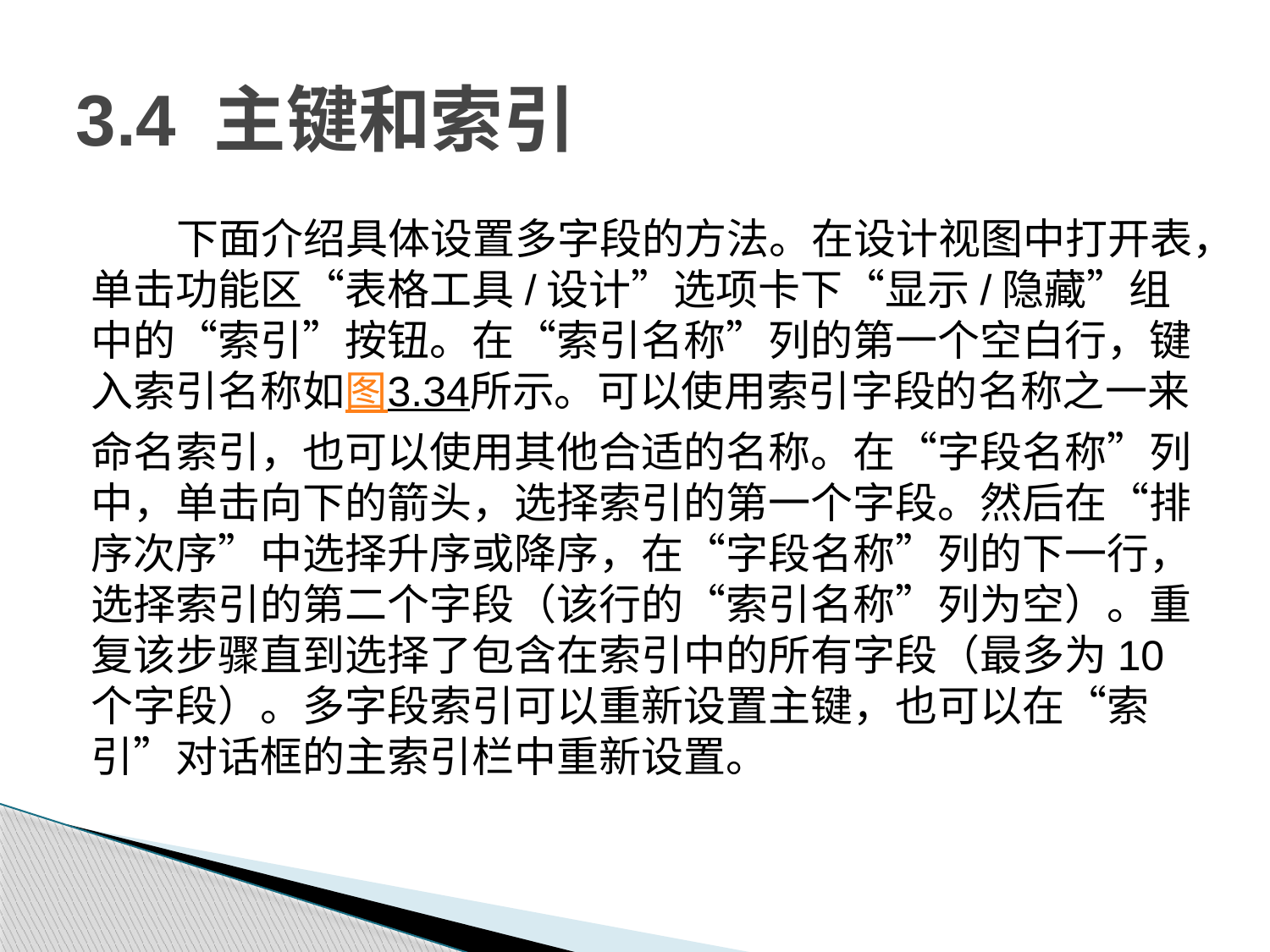

# 3.4 主键和索引
下面介绍具体设置多字段的方法。在设计视图中打开表，单击功能区“表格工具/设计”选项卡下“显示/隐藏”组中的“索引”按钮。在“索引名称”列的第一个空白行，键入索引名称如图3.34所示。可以使用索引字段的名称之一来命名索引，也可以使用其他合适的名称。在“字段名称”列中，单击向下的箭头，选择索引的第一个字段。然后在“排序次序”中选择升序或降序，在“字段名称”列的下一行，选择索引的第二个字段（该行的“索引名称”列为空）。重复该步骤直到选择了包含在索引中的所有字段（最多为10个字段）。多字段索引可以重新设置主键，也可以在“索引”对话框的主索引栏中重新设置。